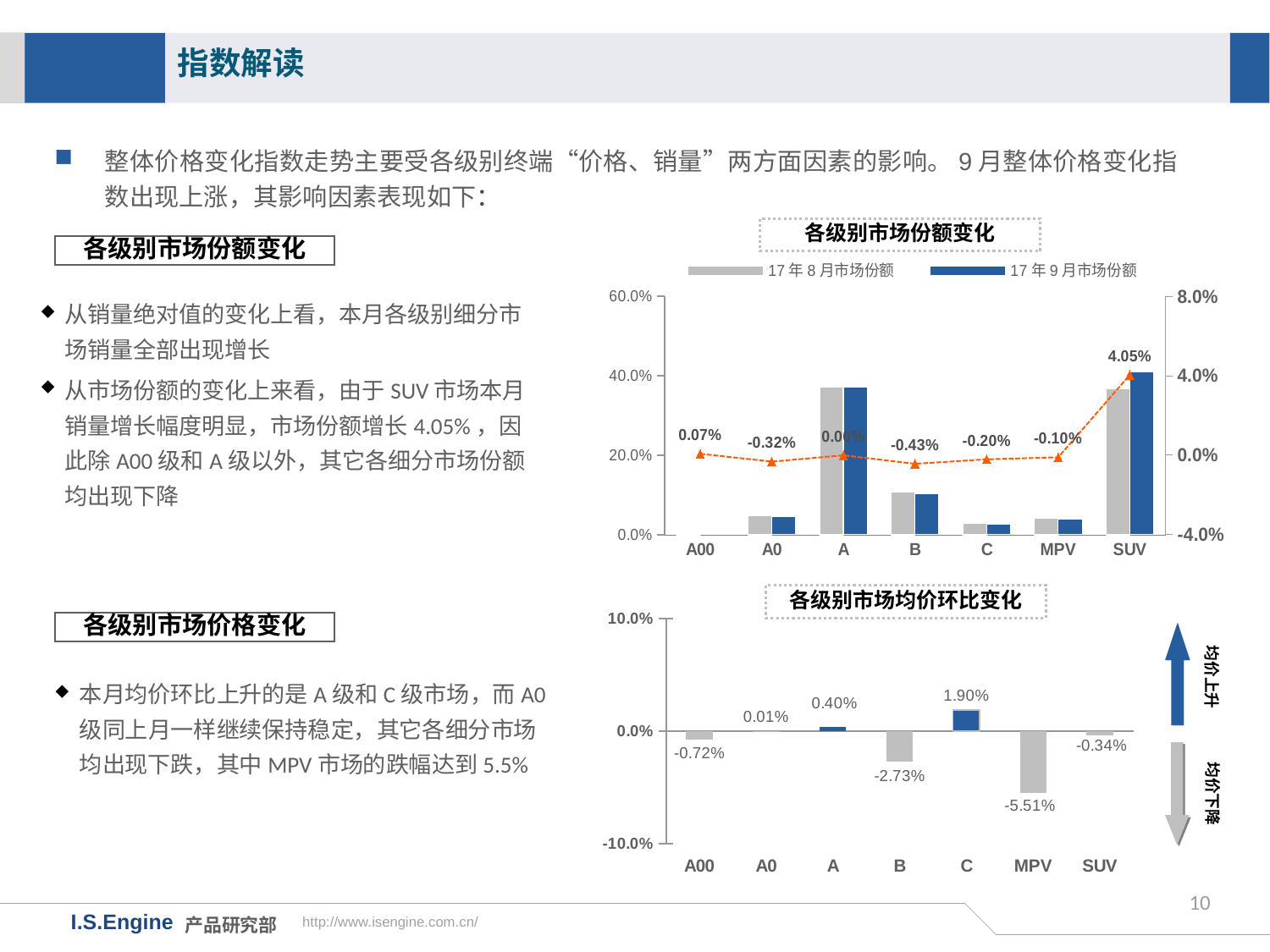

指数解读
整体价格变化指数走势主要受各级别终端“价格、销量”两方面因素的影响。9月整体价格变化指数出现上涨，其影响因素表现如下：
各级别市场份额变化
各级别市场份额变化

### Chart

| Category | 17年8月市场份额 | 17年9月市场份额 | 月度份额差值 |
|---|---|---|---|
| A00 | 0.0018 | 0.0025394790026063807 | 0.0007394790026063807 |
| A0 | 0.0483 | 0.0450928958702106 | -0.0032071041297894037 |
| A | 0.372 | 0.37196928094554477 | -3.071905445523049e-05 |
| B | 0.1082 | 0.10388950060629713 | -0.004310499393702871 |
| C | 0.0294 | 0.027353896330160145 | -0.0020461036698398542 |
| MPV | 0.0411 | 0.04007080435418903 | -0.0010291956458109708 |
| SUV | 0.3683 | 0.4087646870252415 | 0.040464687025241475 |
从销量绝对值的变化上看，本月各级别细分市场销量全部出现增长
从市场份额的变化上来看，由于SUV市场本月销量增长幅度明显，市场份额增长4.05%，因此除A00级和A级以外，其它各细分市场份额均出现下降
各级别市场均价环比变化

### Chart

| Category |  |
|---|---|
| A00 | -0.0071602197604726525 |
| A0 | 7.491818484139934e-05 |
| A | 0.0040028357491888045 |
| B | -0.027254501904514172 |
| C | 0.018951629537925507 |
| MPV | -0.055102355838314465 |
| SUV | -0.003389027886926077 |
各级别市场价格变化

均价上升
本月均价环比上升的是A级和C级市场，而A0级同上月一样继续保持稳定，其它各细分市场均出现下跌，其中MPV市场的跌幅达到5.5%

均价下降
10